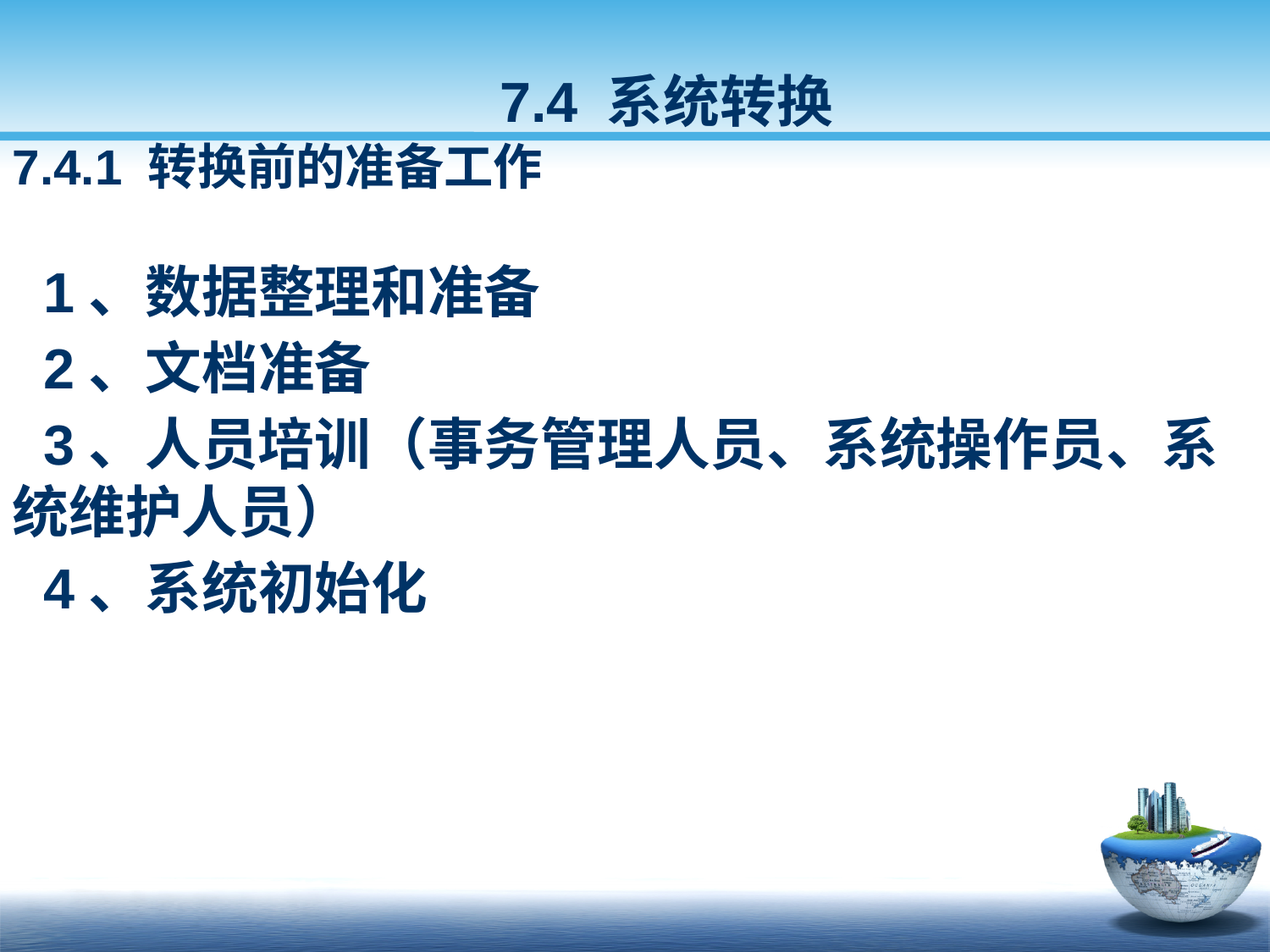

7.4 系统转换
7.4.1 转换前的准备工作

  1、数据整理和准备
  2、文档准备
  3、人员培训（事务管理人员、系统操作员、系统维护人员）
  4、系统初始化